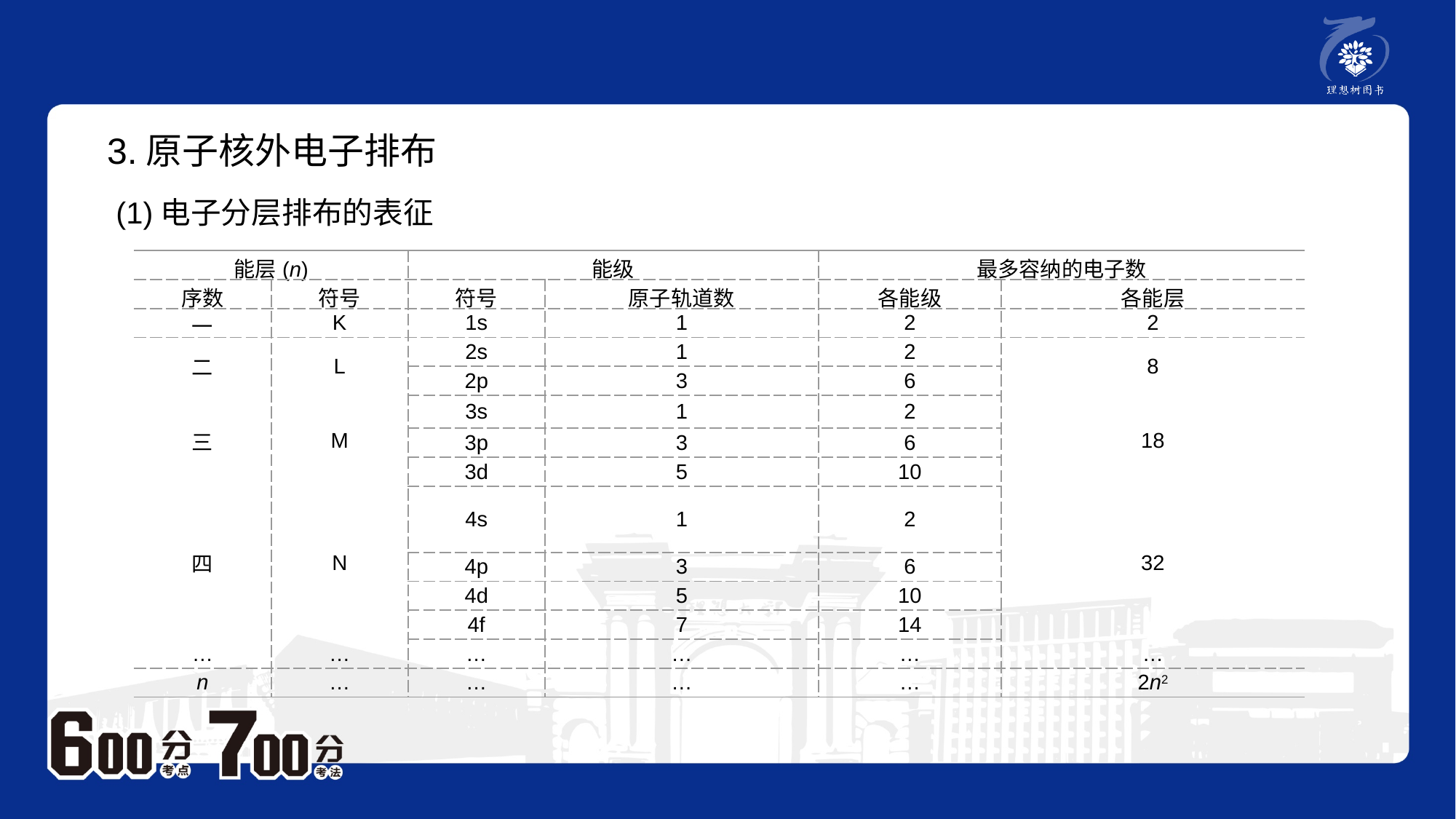

3.原子核外电子排布
(1)电子分层排布的表征
| 能层(n) |  | 能级 |  | 最多容纳的电子数 |  |
| --- | --- | --- | --- | --- | --- |
| 序数 | 符号 | 符号 | 原子轨道数 | 各能级 | 各能层 |
| 一 | K | 1s | 1 | 2 | 2 |
| 二 | L | 2s | 1 | 2 | 8 |
|  |  | 2p | 3 | 6 |  |
| 三 | M | 3s | 1 | 2 | 18 |
|  |  | 3p | 3 | 6 |  |
|  |  | 3d | 5 | 10 |  |
| 四 | N | 4s | 1 | 2 | 32 |
|  |  | 4p | 3 | 6 |  |
|  |  | 4d | 5 | 10 |  |
|  |  | 4f | 7 | 14 |  |
| … | … | … | … | … | … |
| n | … | … | … | … | 2n2 |